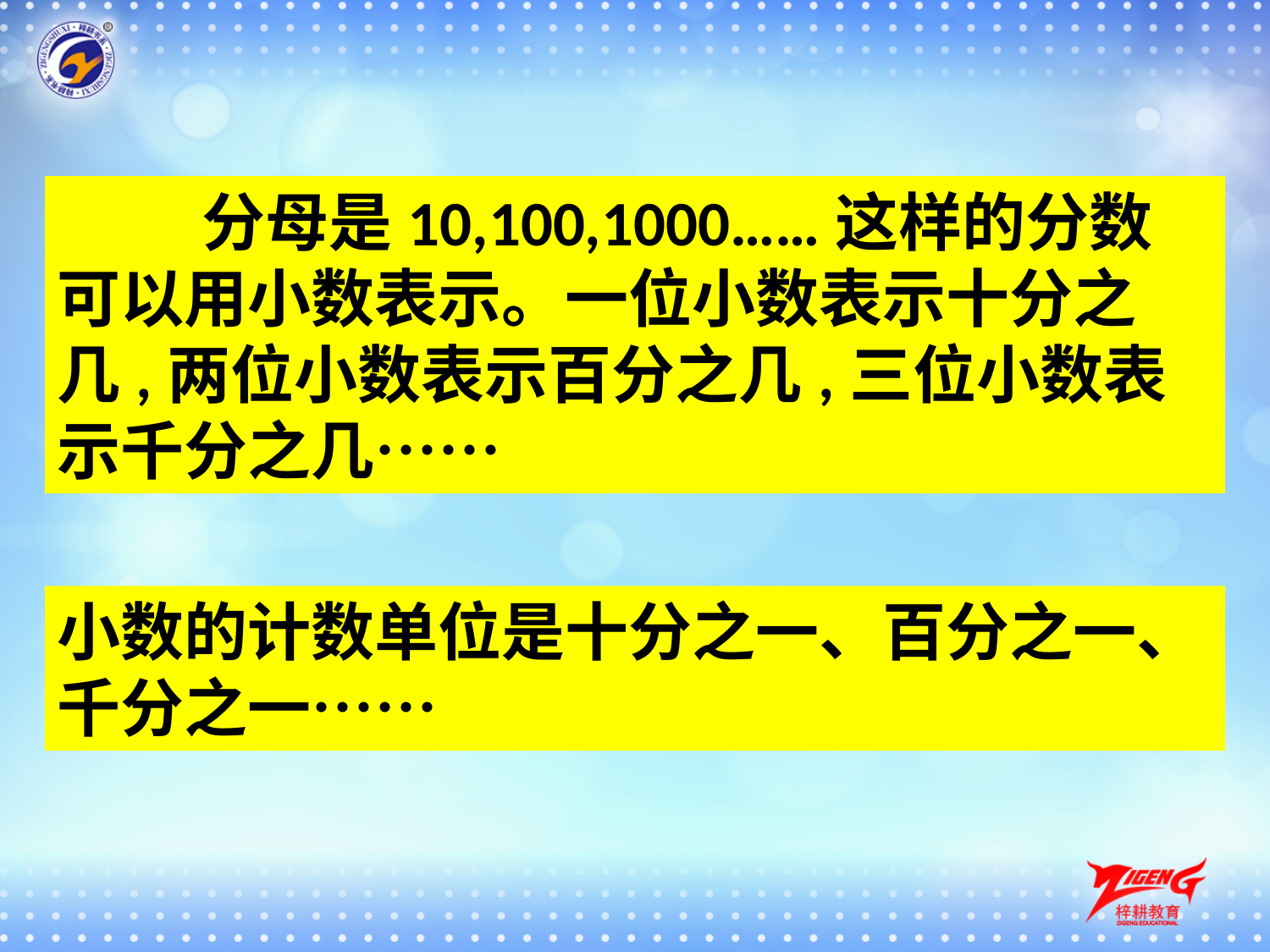

分母是10,100,1000……这样的分数可以用小数表示。一位小数表示十分之几,两位小数表示百分之几,三位小数表示千分之几……
小数的计数单位是十分之一、百分之一、千分之一……